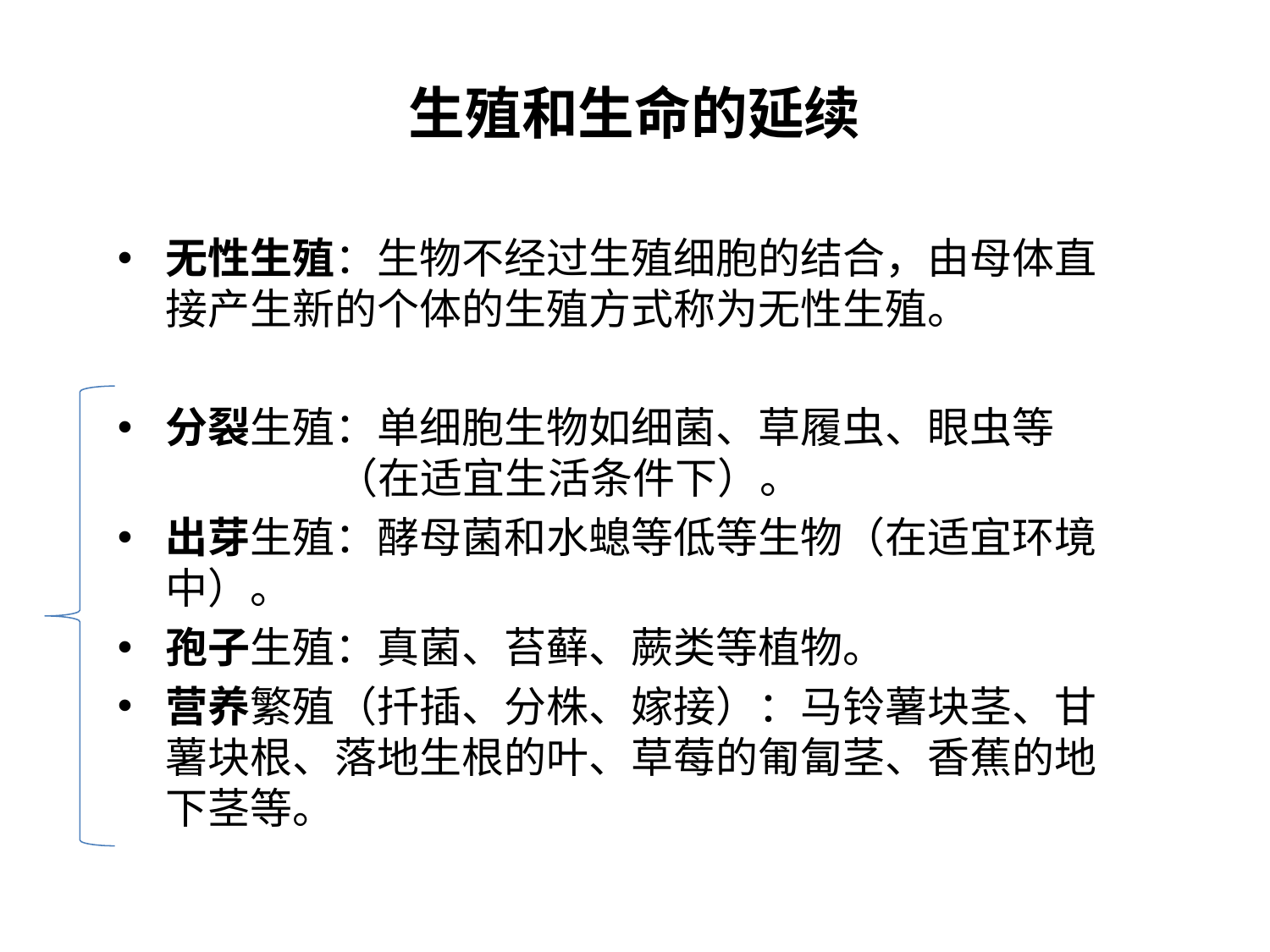

# 生殖和生命的延续

无性生殖：生物不经过生殖细胞的结合，由母体直接产生新的个体的生殖方式称为无性生殖。

分裂生殖：单细胞生物如细菌、草履虫、眼虫等                          （在适宜生活条件下）。
出芽生殖：酵母菌和水螅等低等生物（在适宜环境中）。
孢子生殖：真菌、苔藓、蕨类等植物。
营养繁殖（扦插、分株、嫁接）：马铃薯块茎、甘薯块根、落地生根的叶、草莓的匍匐茎、香蕉的地下茎等。